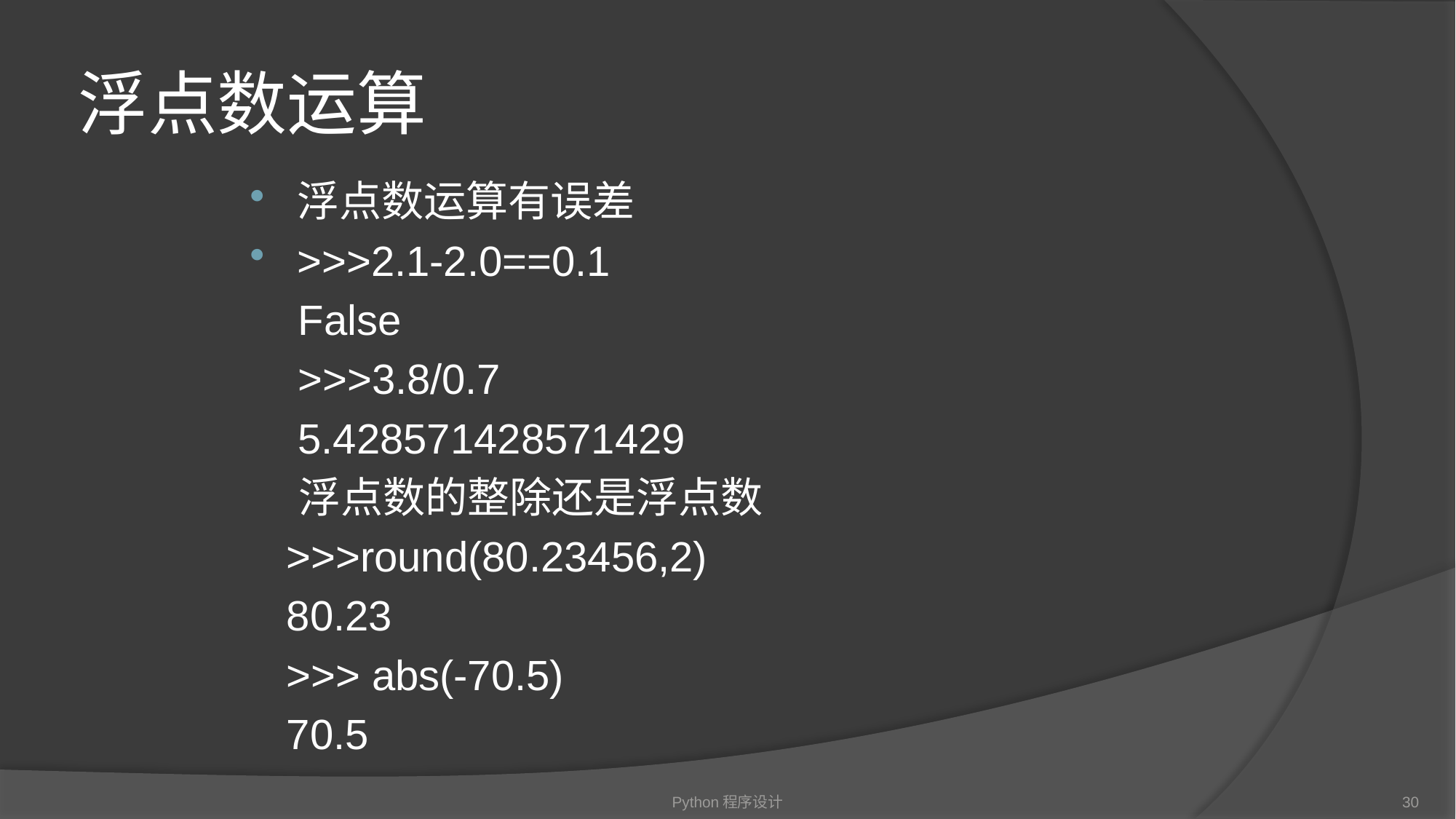

# 浮点数运算
浮点数运算有误差
>>>2.1-2.0==0.1
    False
    >>>3.8/0.7
    5.428571428571429
    浮点数的整除还是浮点数
   >>>round(80.23456,2)
   80.23
   >>> abs(-70.5)
   70.5

Python程序设计
30